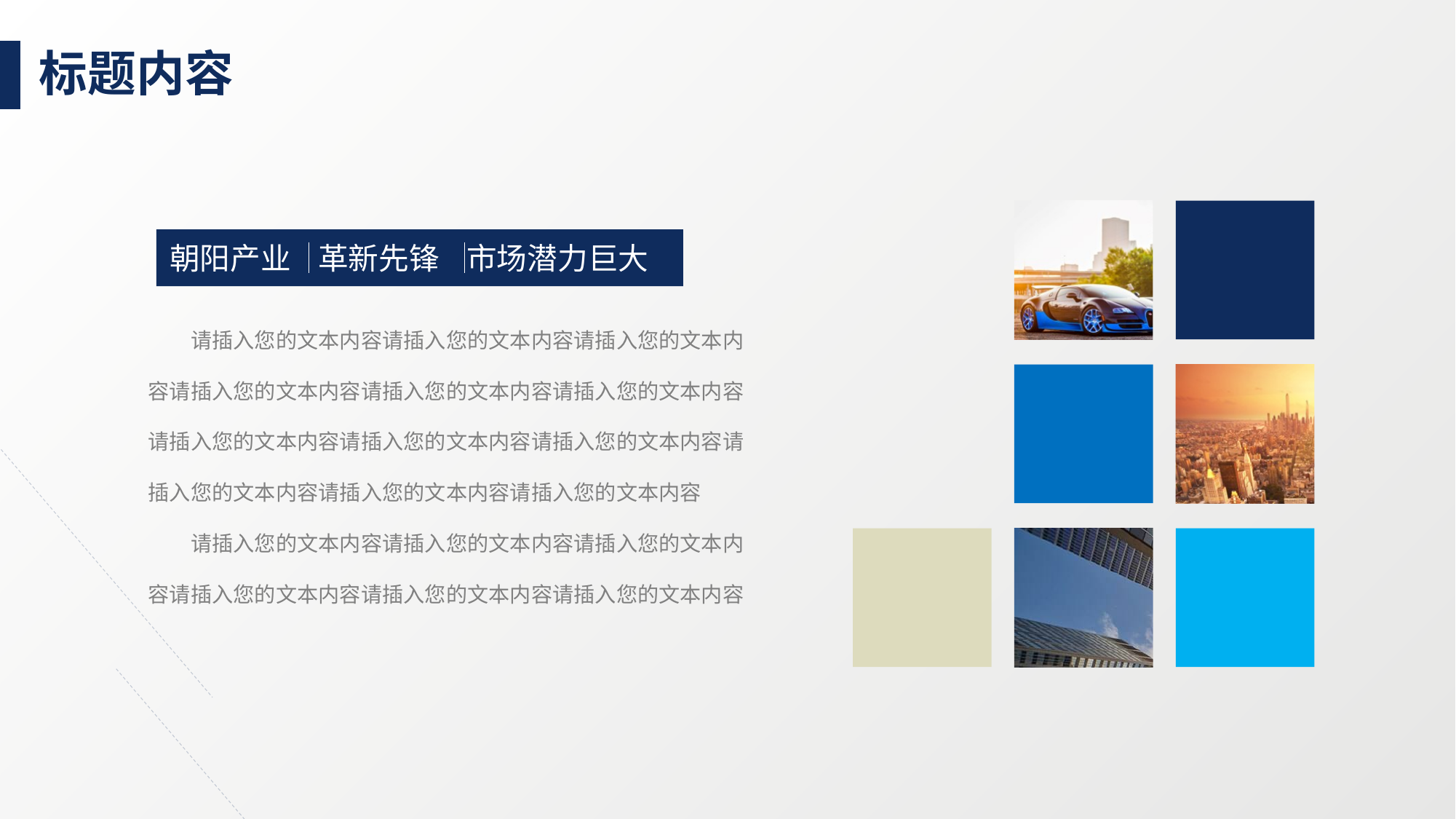

朝阳产业    革新先锋    市场潜力巨大
　　请插入您的文本内容请插入您的文本内容请插入您的文本内容请插入您的文本内容请插入您的文本内容请插入您的文本内容请插入您的文本内容请插入您的文本内容请插入您的文本内容请插入您的文本内容请插入您的文本内容请插入您的文本内容
　　请插入您的文本内容请插入您的文本内容请插入您的文本内容请插入您的文本内容请插入您的文本内容请插入您的文本内容